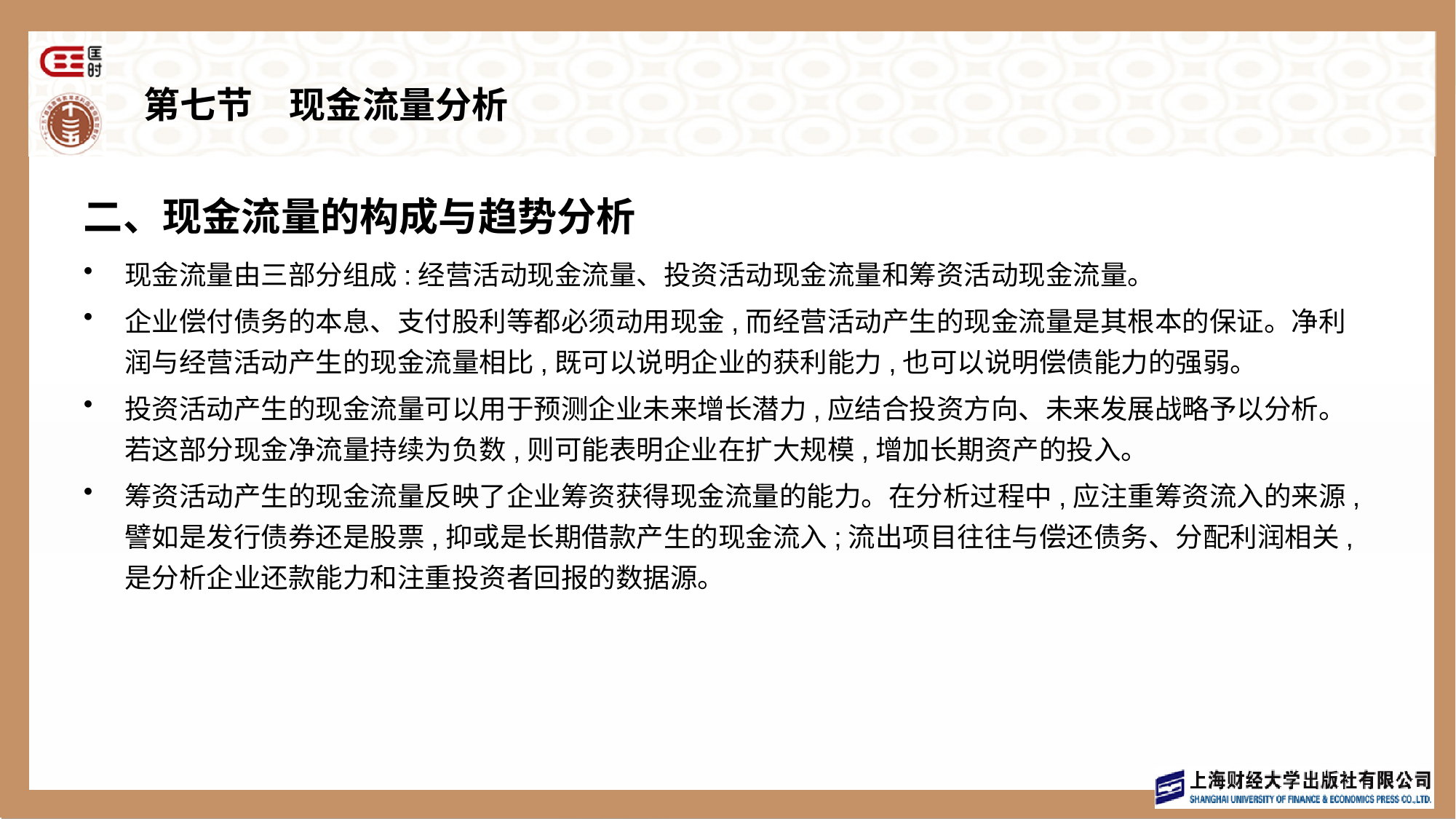

# 第七节　现金流量分析
二、现金流量的构成与趋势分析
现金流量由三部分组成:经营活动现金流量、投资活动现金流量和筹资活动现金流量。
企业偿付债务的本息、支付股利等都必须动用现金,而经营活动产生的现金流量是其根本的保证。净利润与经营活动产生的现金流量相比,既可以说明企业的获利能力,也可以说明偿债能力的强弱。
投资活动产生的现金流量可以用于预测企业未来增长潜力,应结合投资方向、未来发展战略予以分析。若这部分现金净流量持续为负数,则可能表明企业在扩大规模,增加长期资产的投入。
筹资活动产生的现金流量反映了企业筹资获得现金流量的能力。在分析过程中,应注重筹资流入的来源,譬如是发行债券还是股票,抑或是长期借款产生的现金流入;流出项目往往与偿还债务、分配利润相关,是分析企业还款能力和注重投资者回报的数据源。